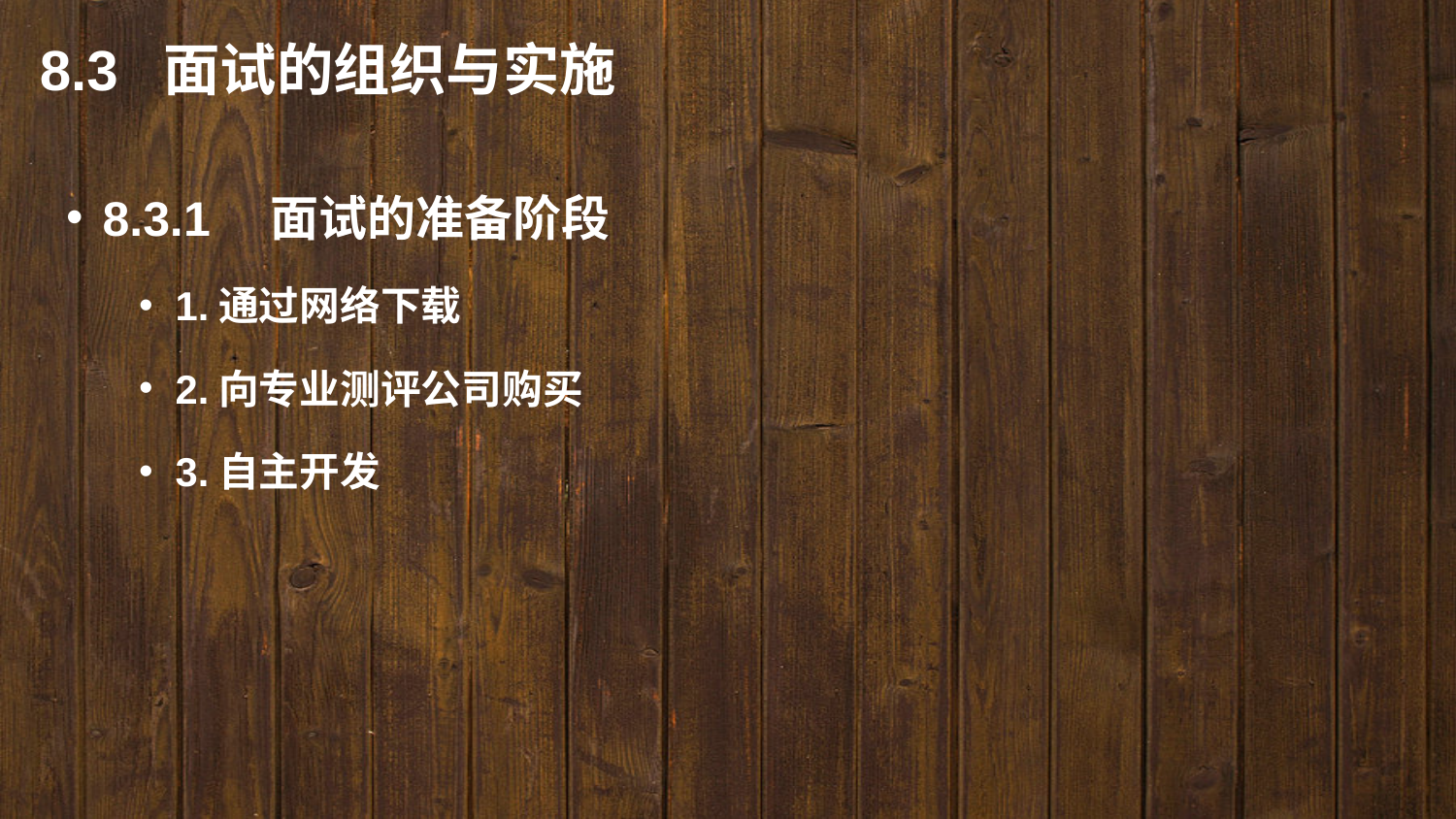

8.3  面试的组织与实施
8.3.1　面试的准备阶段
1.通过网络下载
2.向专业测评公司购买
3.自主开发